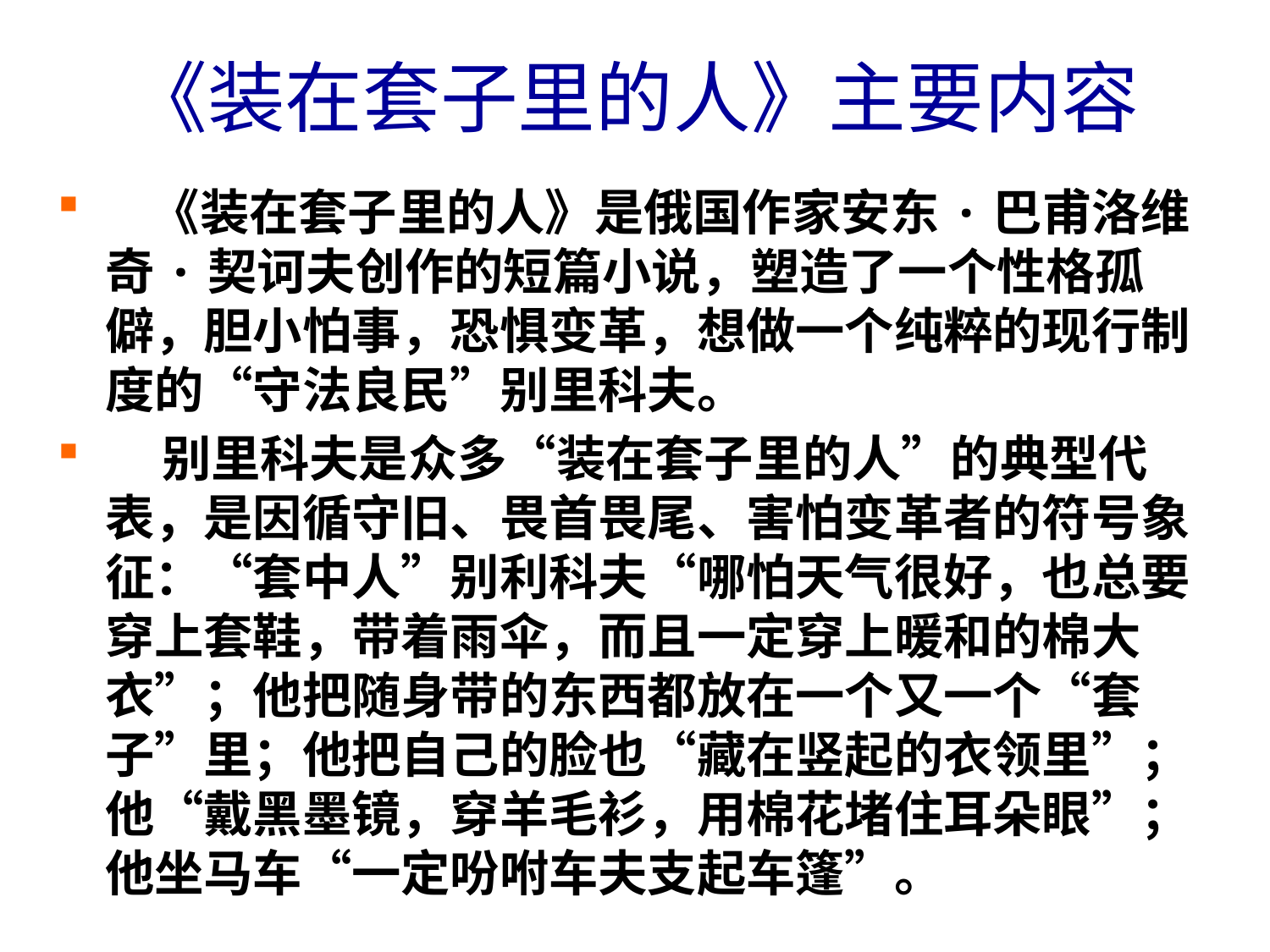

# 《装在套子里的人》主要内容
   《装在套子里的人》是俄国作家安东·巴甫洛维奇·契诃夫创作的短篇小说，塑造了一个性格孤僻，胆小怕事，恐惧变革，想做一个纯粹的现行制度的“守法良民”别里科夫。
    别里科夫是众多“装在套子里的人”的典型代表，是因循守旧、畏首畏尾、害怕变革者的符号象征：“套中人”别利科夫“哪怕天气很好，也总要穿上套鞋，带着雨伞，而且一定穿上暖和的棉大衣”；他把随身带的东西都放在一个又一个“套子”里；他把自己的脸也“藏在竖起的衣领里”；他“戴黑墨镜，穿羊毛衫，用棉花堵住耳朵眼”；他坐马车“一定吩咐车夫支起车篷”。

不仅如此，别里科夫把和人交往也视为厌事，他所去的那个挤满了人的学校，分明使得他满心害怕和憎恶，跟“我”（布尔金）一块儿走路，对他那么一个性情孤僻的人来说，显然也是苦事。在几乎没有涉及外貌的情况下契诃夫却细致而准确地展示了别里科夫的心理状态，即恐惧。

别里科夫是一条被套子套住了手脚和思想的可怜虫，是一个尖酸刻薄、神经衰弱、精神极度紧张警觉的人的形象。他的所谓“性情孤僻”，其实是“逃避”外界活生生的生活。人类生活总要向前发展，文明才能进步。

别里科夫怕的就是这样的发展、进步，所以他十脆逃避生活，以今不如昔来安慰自己，甚至歌颂从没存在过的东两，可见他已经虚妄到何等地步。契诃夫通过生动的“套中人”形象的塑造，讽刺和鞭挞别里科夫之流以及产生他们这种畸形性格的反动时代。